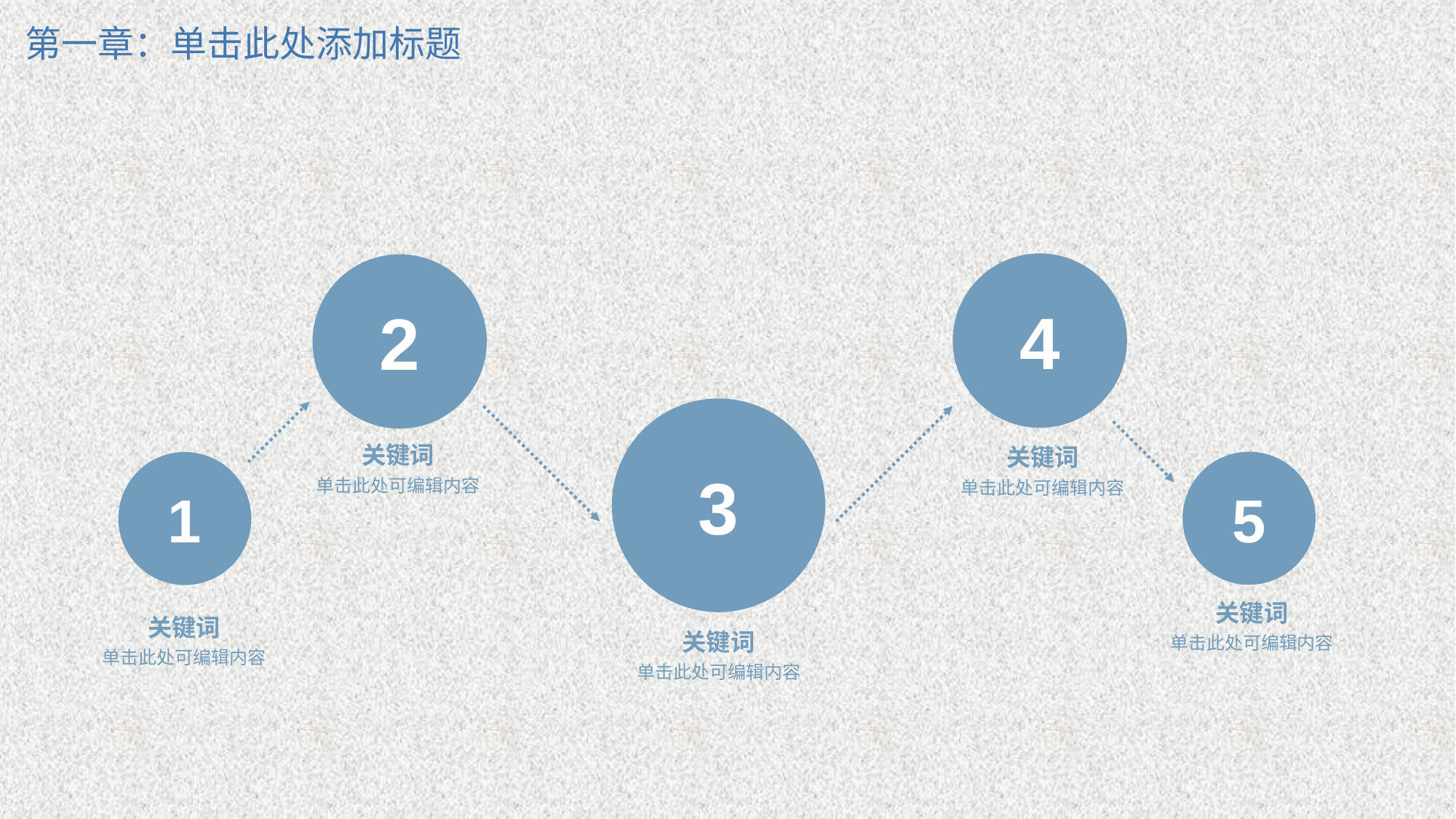

第一章：单击此处添加标题
4
2
3
关键词
关键词
5
1
单击此处可编辑内容
单击此处可编辑内容
关键词
关键词
关键词
单击此处可编辑内容
单击此处可编辑内容
单击此处可编辑内容